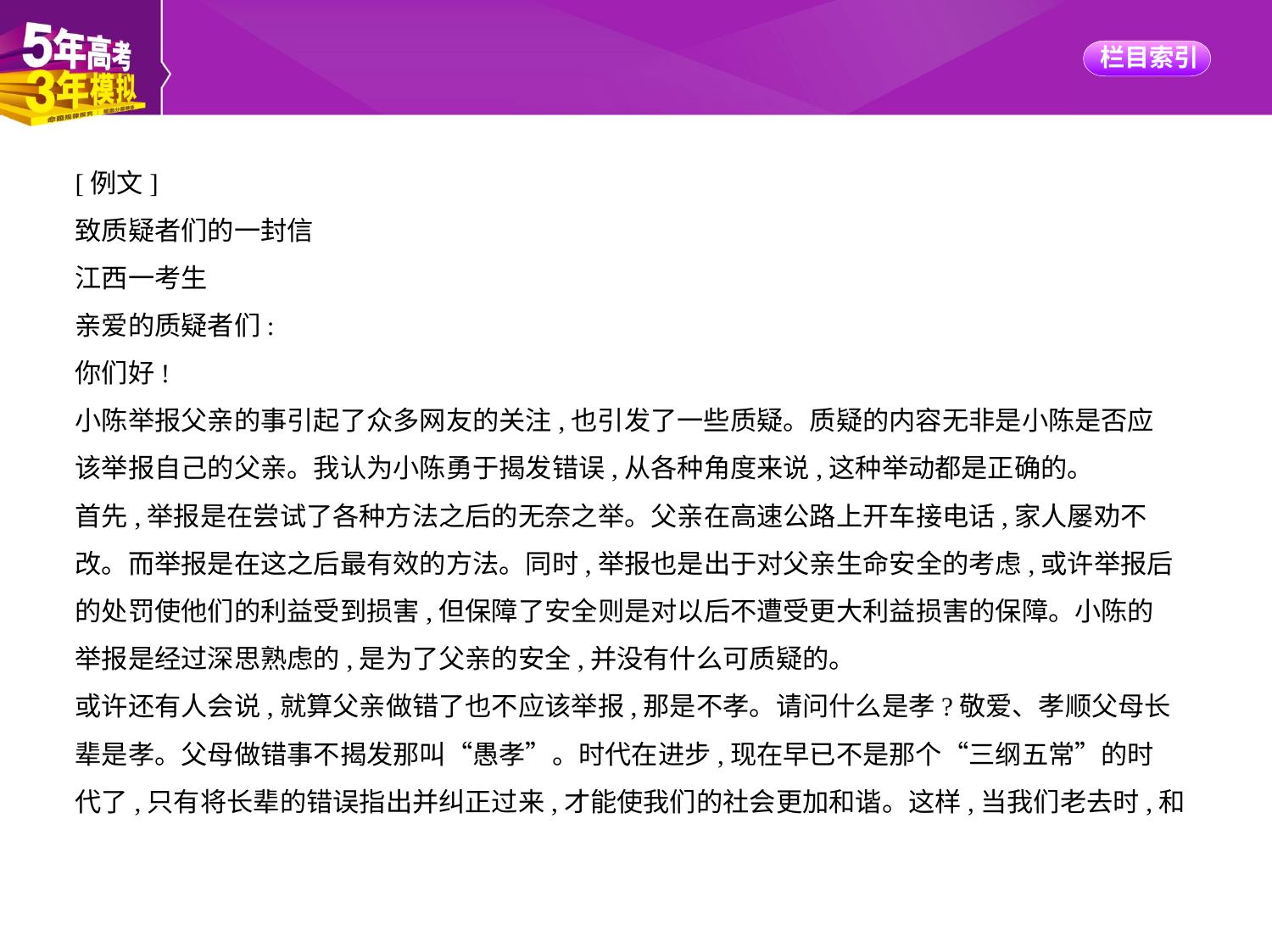

[例文]
致质疑者们的一封信
江西一考生
亲爱的质疑者们:
你们好!
小陈举报父亲的事引起了众多网友的关注,也引发了一些质疑。质疑的内容无非是小陈是否应
该举报自己的父亲。我认为小陈勇于揭发错误,从各种角度来说,这种举动都是正确的。
首先,举报是在尝试了各种方法之后的无奈之举。父亲在高速公路上开车接电话,家人屡劝不
改。而举报是在这之后最有效的方法。同时,举报也是出于对父亲生命安全的考虑,或许举报后
的处罚使他们的利益受到损害,但保障了安全则是对以后不遭受更大利益损害的保障。小陈的
举报是经过深思熟虑的,是为了父亲的安全,并没有什么可质疑的。
或许还有人会说,就算父亲做错了也不应该举报,那是不孝。请问什么是孝?敬爱、孝顺父母长
辈是孝。父母做错事不揭发那叫“愚孝”。时代在进步,现在早已不是那个“三纲五常”的时
代了,只有将长辈的错误指出并纠正过来,才能使我们的社会更加和谐。这样,当我们老去时,和